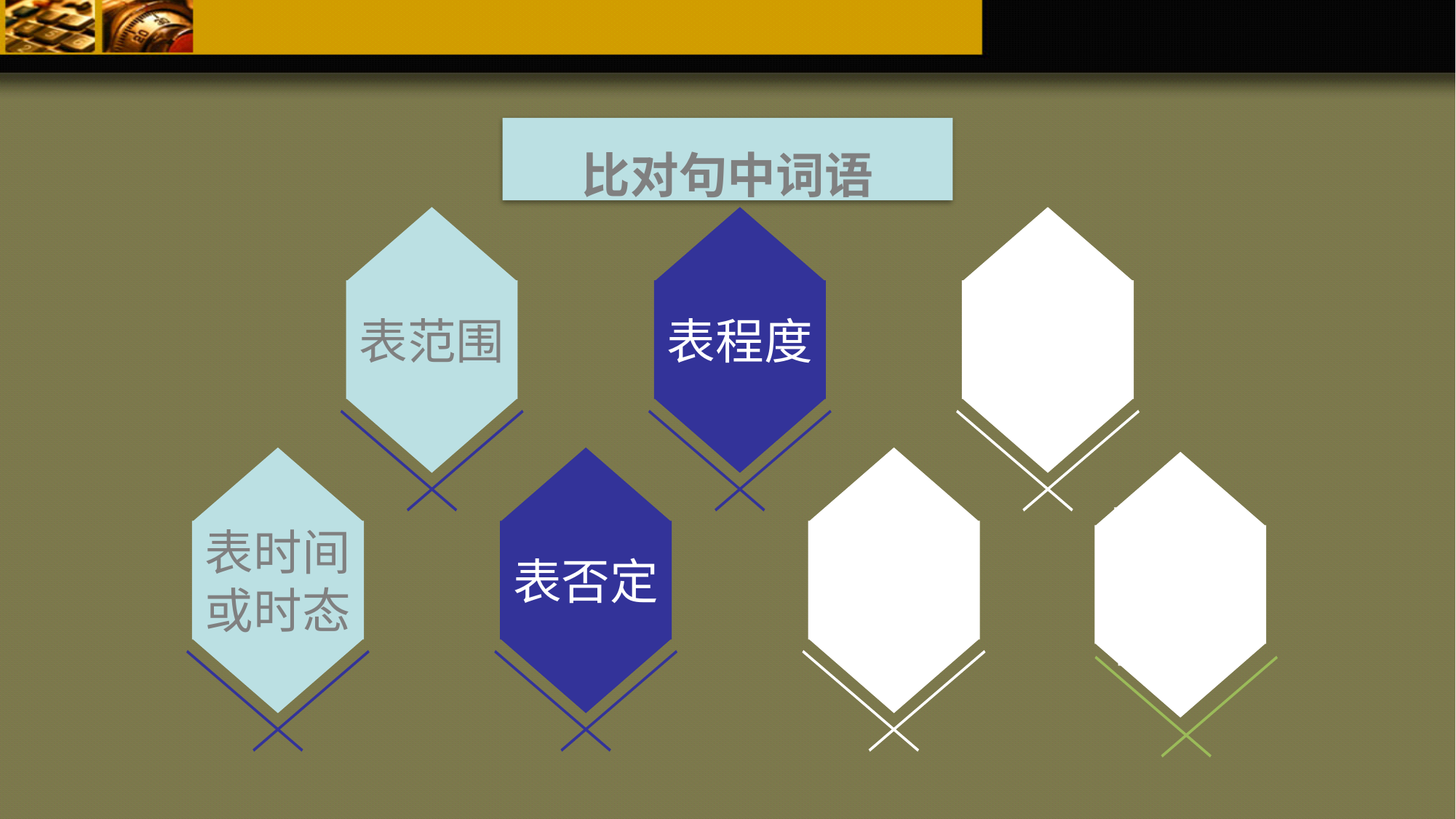

比对句中词语
表范围
表程度
表指代

表时间或时态
表否定
表语气
重要动词、形容词等